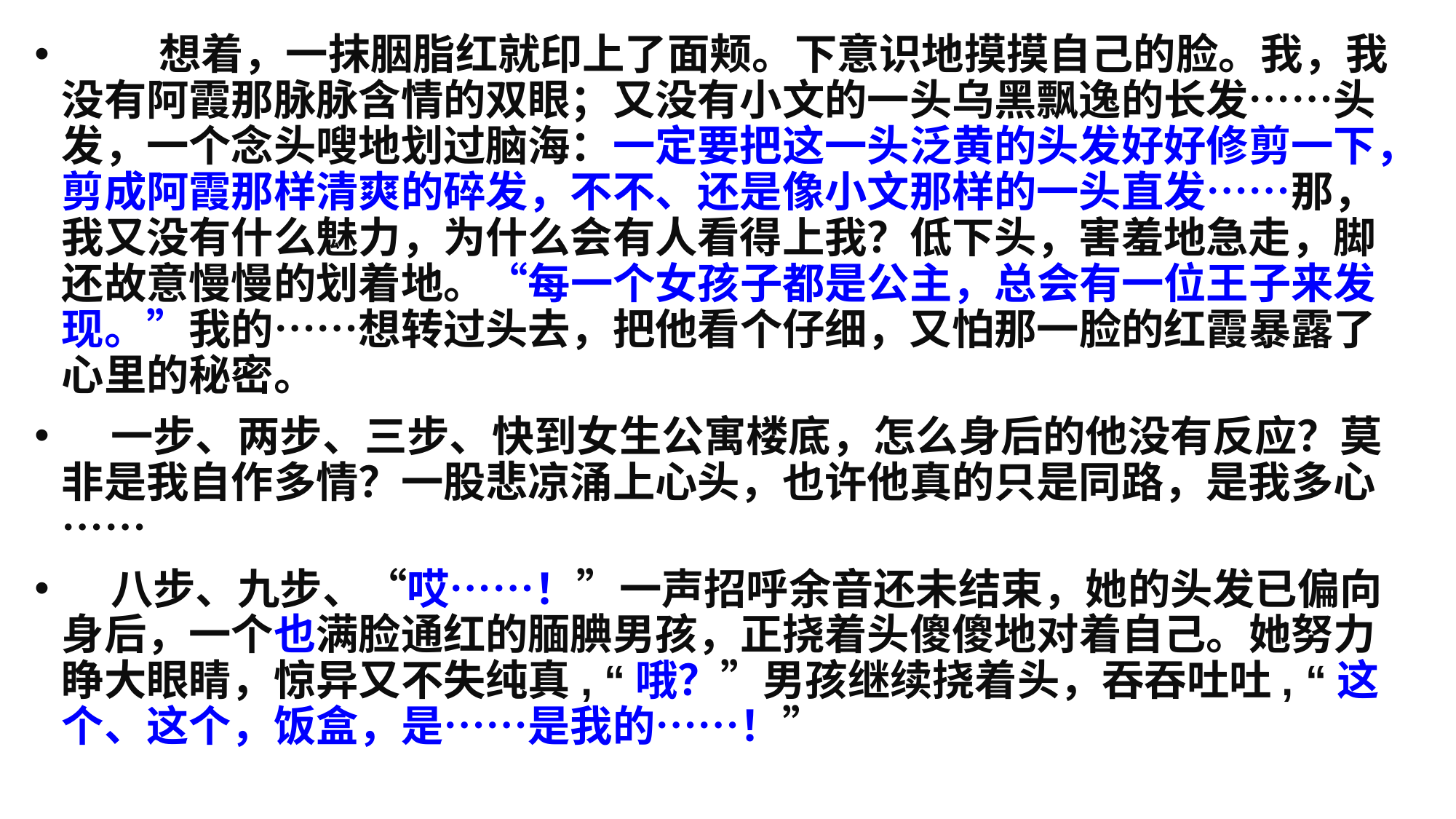

想着，一抹胭脂红就印上了面颊。下意识地摸摸自己的脸。我，我没有阿霞那脉脉含情的双眼；又没有小文的一头乌黑飘逸的长发……头发，一个念头嗖地划过脑海：一定要把这一头泛黄的头发好好修剪一下，剪成阿霞那样清爽的碎发，不不、还是像小文那样的一头直发……那，我又没有什么魅力，为什么会有人看得上我？低下头，害羞地急走，脚还故意慢慢的划着地。“每一个女孩子都是公主，总会有一位王子来发现。”我的……想转过头去，把他看个仔细，又怕那一脸的红霞暴露了心里的秘密。
    一步、两步、三步、快到女生公寓楼底，怎么身后的他没有反应？莫非是我自作多情？一股悲凉涌上心头，也许他真的只是同路，是我多心……
    八步、九步、“哎……！”一声招呼余音还未结束，她的头发已偏向身后，一个也满脸通红的腼腆男孩，正挠着头傻傻地对着自己。她努力睁大眼睛，惊异又不失纯真, “哦？”男孩继续挠着头，吞吞吐吐, “这个、这个，饭盒，是……是我的……！”